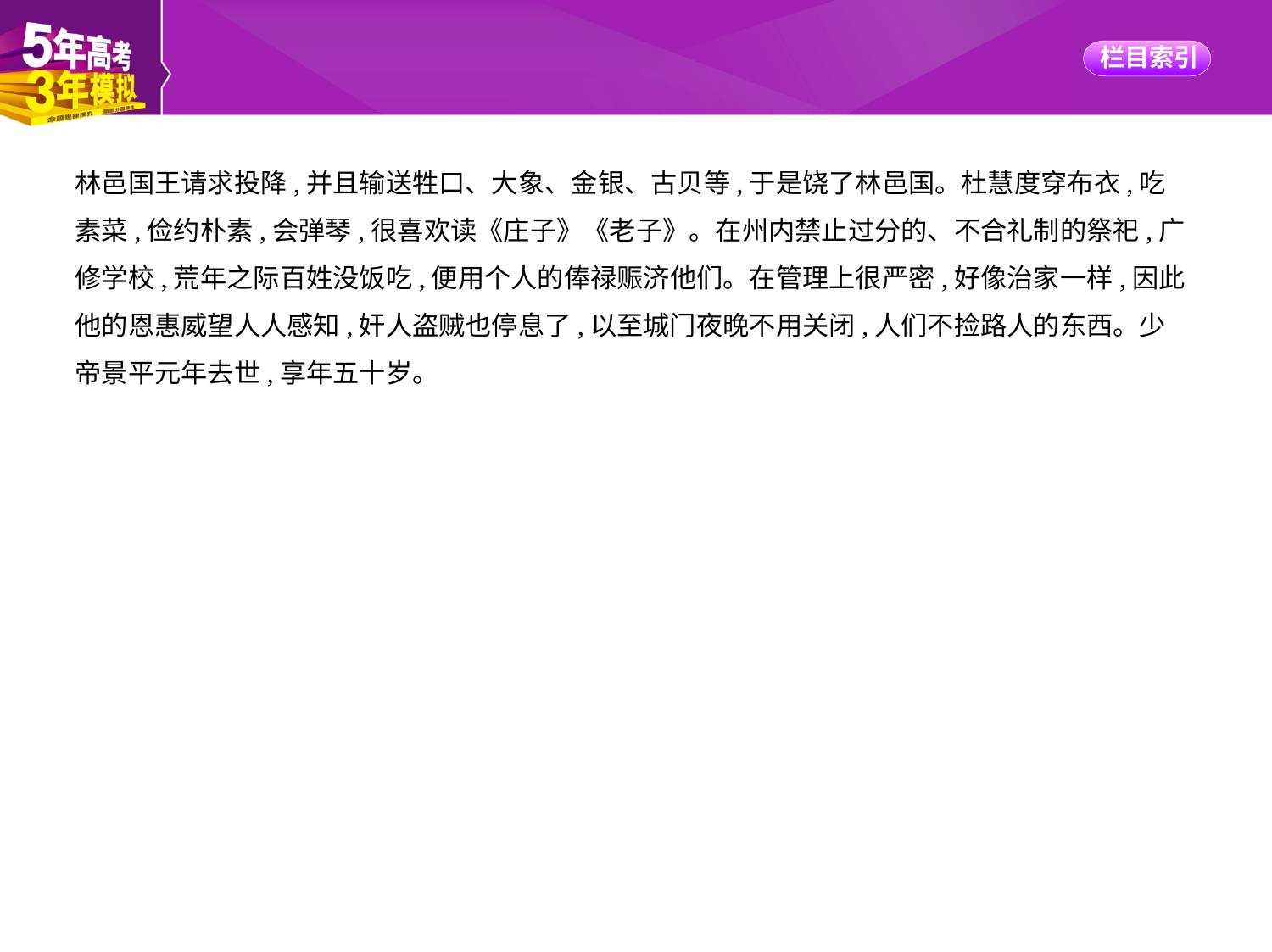

林邑国王请求投降,并且输送牲口、大象、金银、古贝等,于是饶了林邑国。杜慧度穿布衣,吃
素菜,俭约朴素,会弹琴,很喜欢读《庄子》《老子》。在州内禁止过分的、不合礼制的祭祀,广
修学校,荒年之际百姓没饭吃,便用个人的俸禄赈济他们。在管理上很严密,好像治家一样,因此
他的恩惠威望人人感知,奸人盗贼也停息了,以至城门夜晚不用关闭,人们不捡路人的东西。少
帝景平元年去世,享年五十岁。